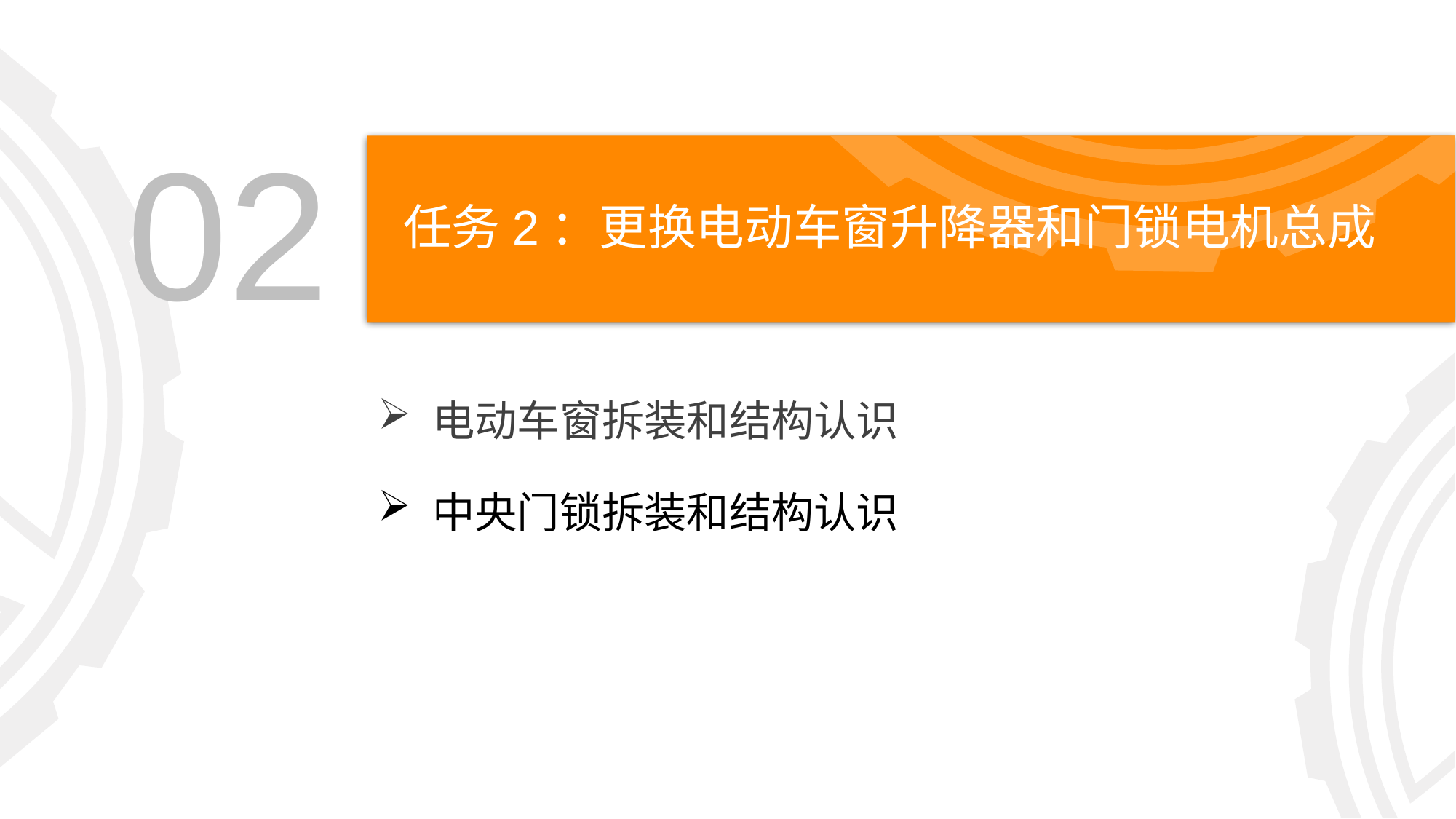

02
# 任务2：更换电动车窗升降器和门锁电机总成
电动车窗拆装和结构认识
中央门锁拆装和结构认识